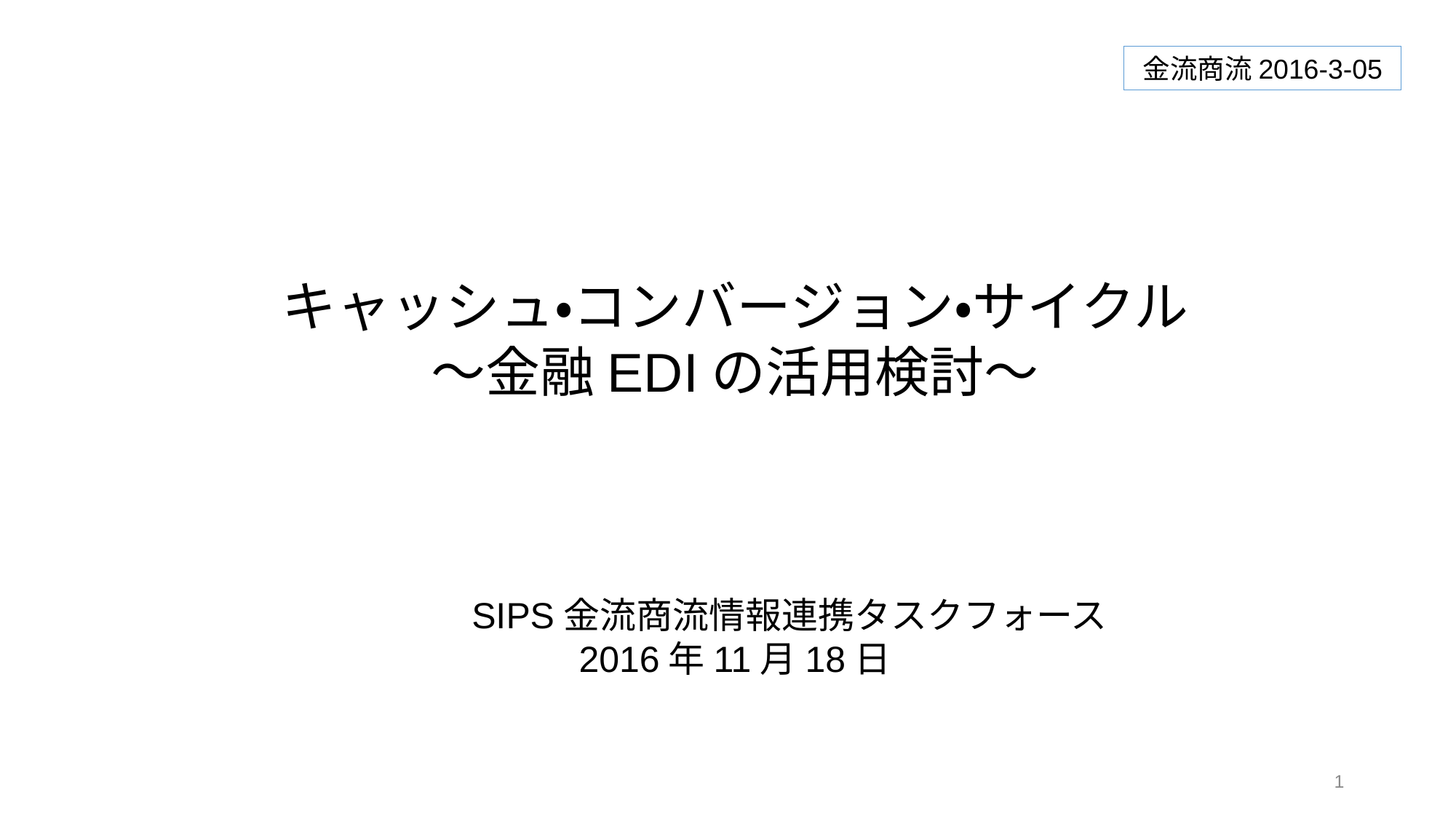

金流商流2016-3-05
キャッシュ・コンバージョン・サイクル
～金融EDIの活用検討～
	SIPS金流商流情報連携タスクフォース
2016年11月18日
1